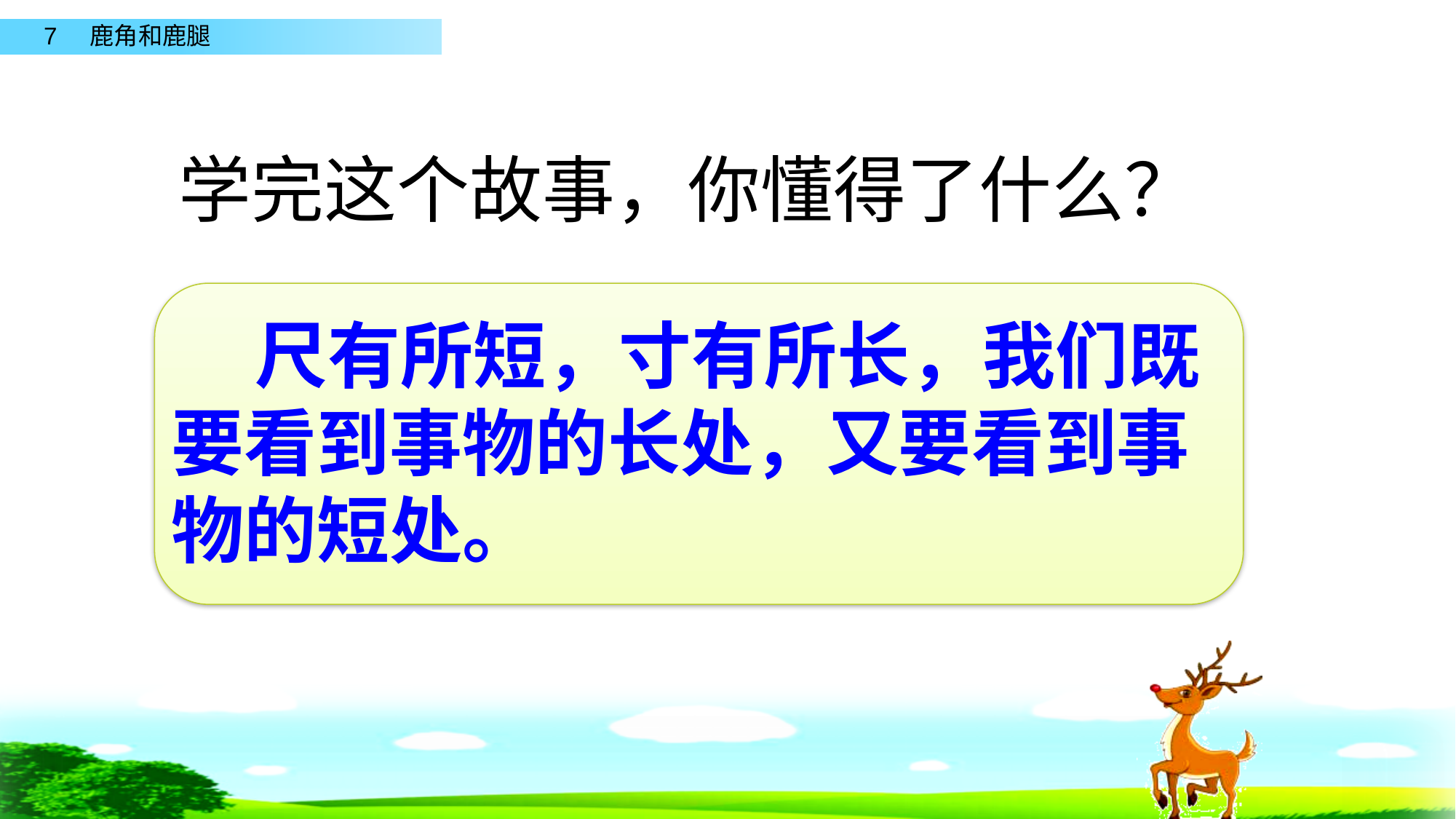

学完这个故事，你懂得了什么？

    尺有所短，寸有所长，我们既要看到事物的长处，又要看到事物的短处。